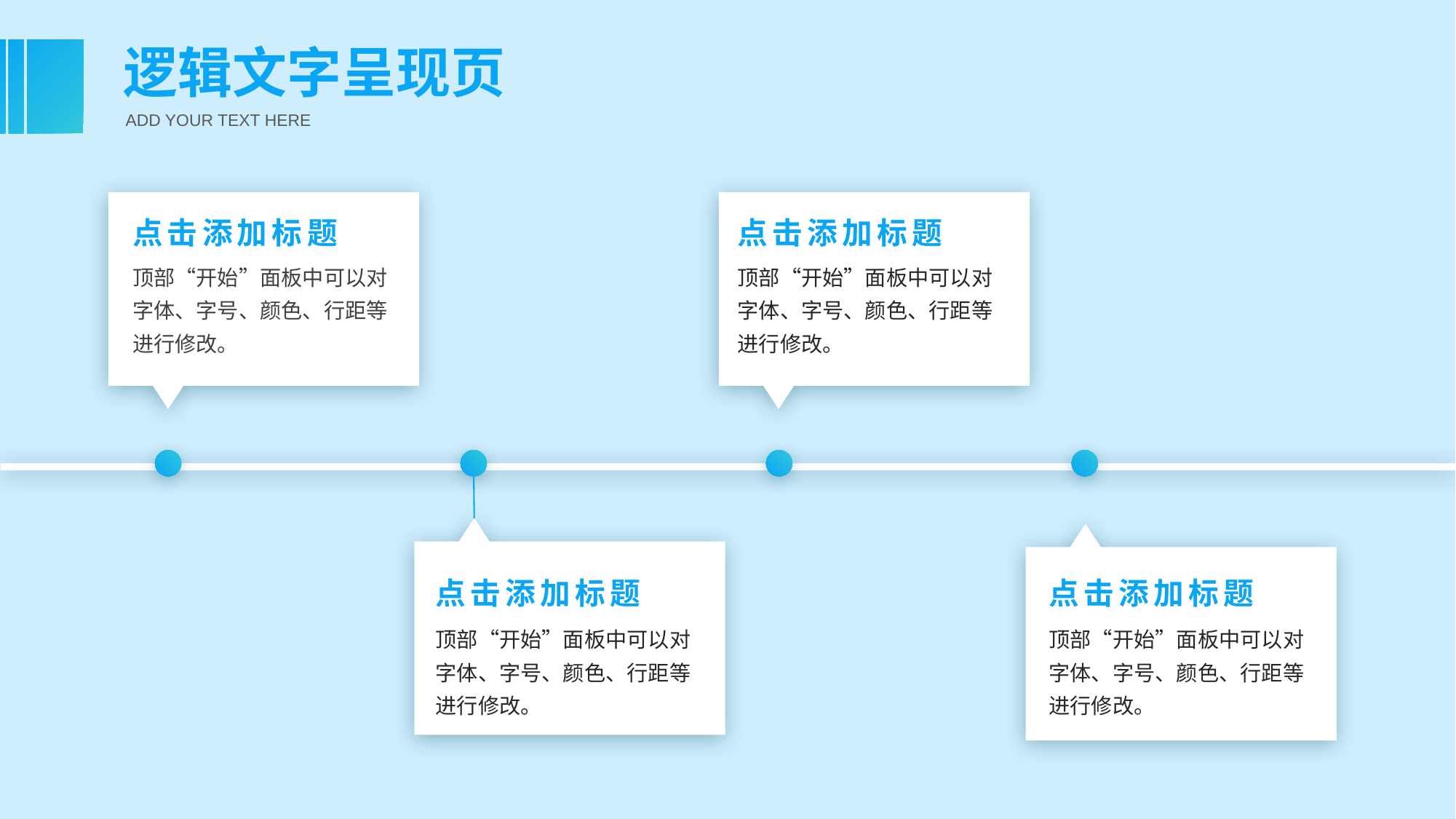

逻辑文字呈现页
ADD YOUR TEXT HERE

点击添加标题
顶部“开始”面板中可以对字体、字号、颜色、行距等进行修改。

点击添加标题
顶部“开始”面板中可以对字体、字号、颜色、行距等进行修改。

点击添加标题
顶部“开始”面板中可以对字体、字号、颜色、行距等进行修改。

点击添加标题
顶部“开始”面板中可以对字体、字号、颜色、行距等进行修改。